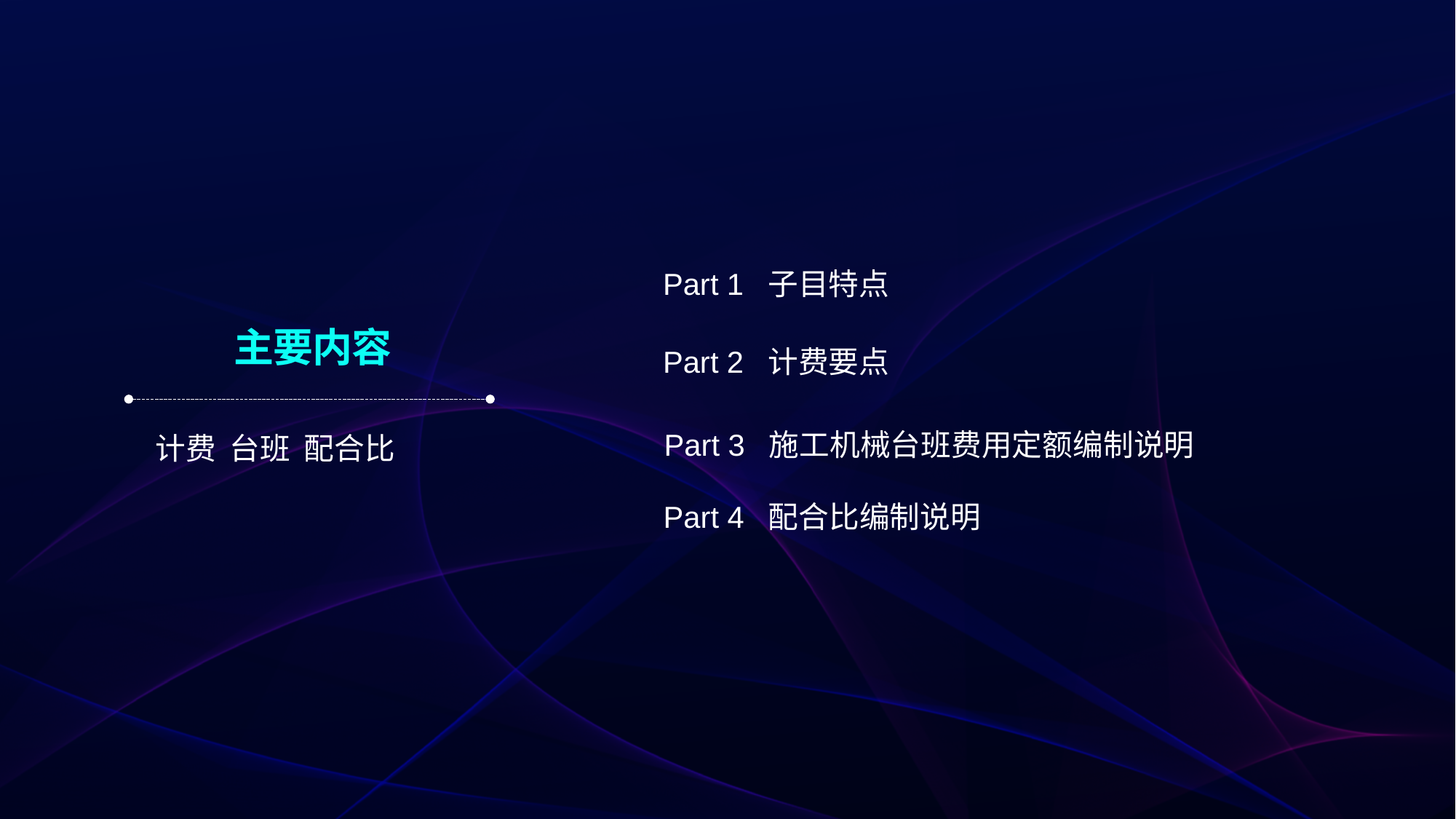

Part 1  子目特点
Part 2  计费要点
Part 3  施工机械台班费用定额编制说明
Part 4  配合比编制说明
主要内容
计费  台班  配合比